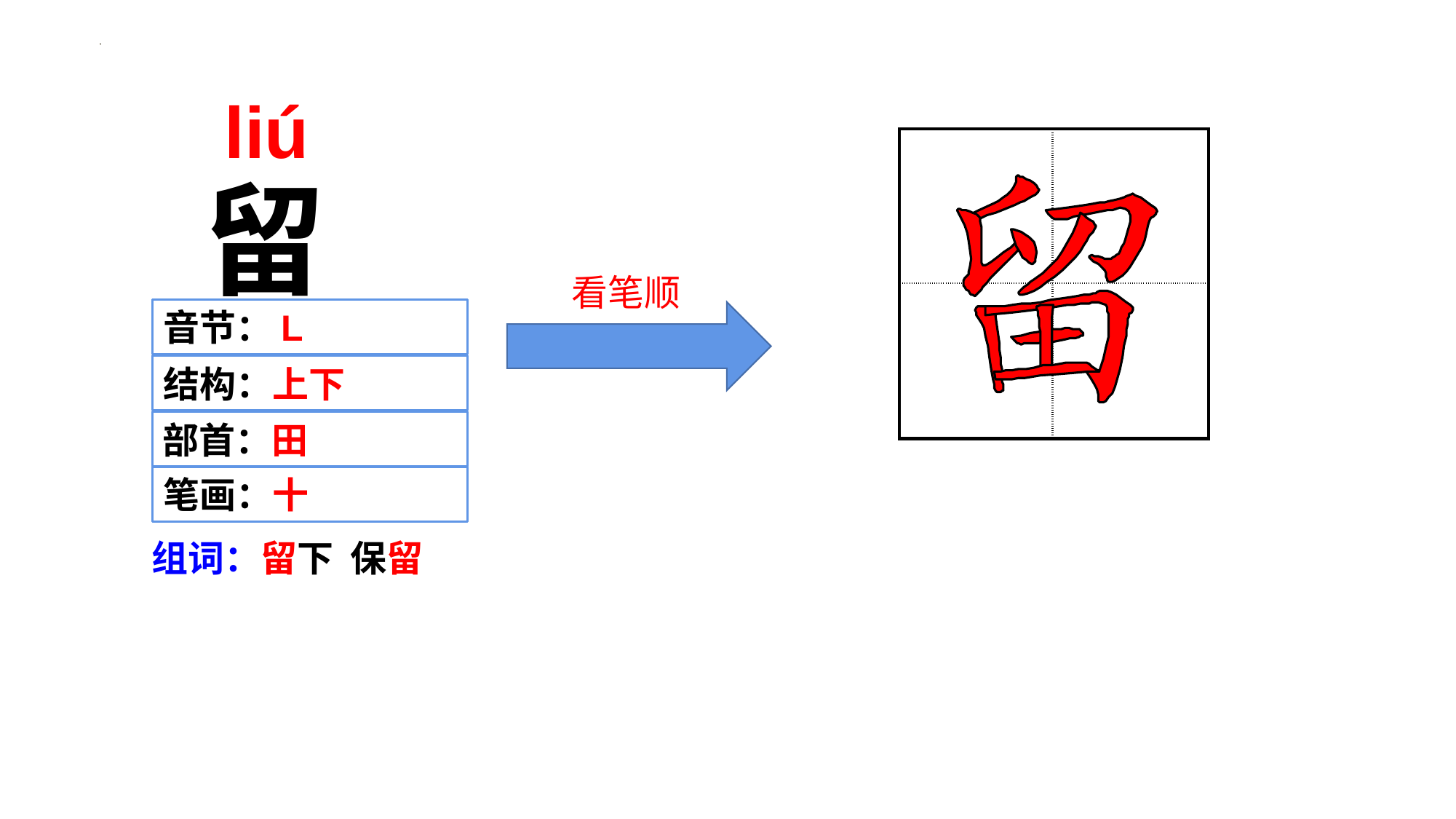

liú
|  |  |
| --- | --- |
|  |  |
留

     看笔顺

音节：L

结构：上下

部首：田
笔画：十
组词：留下  保留